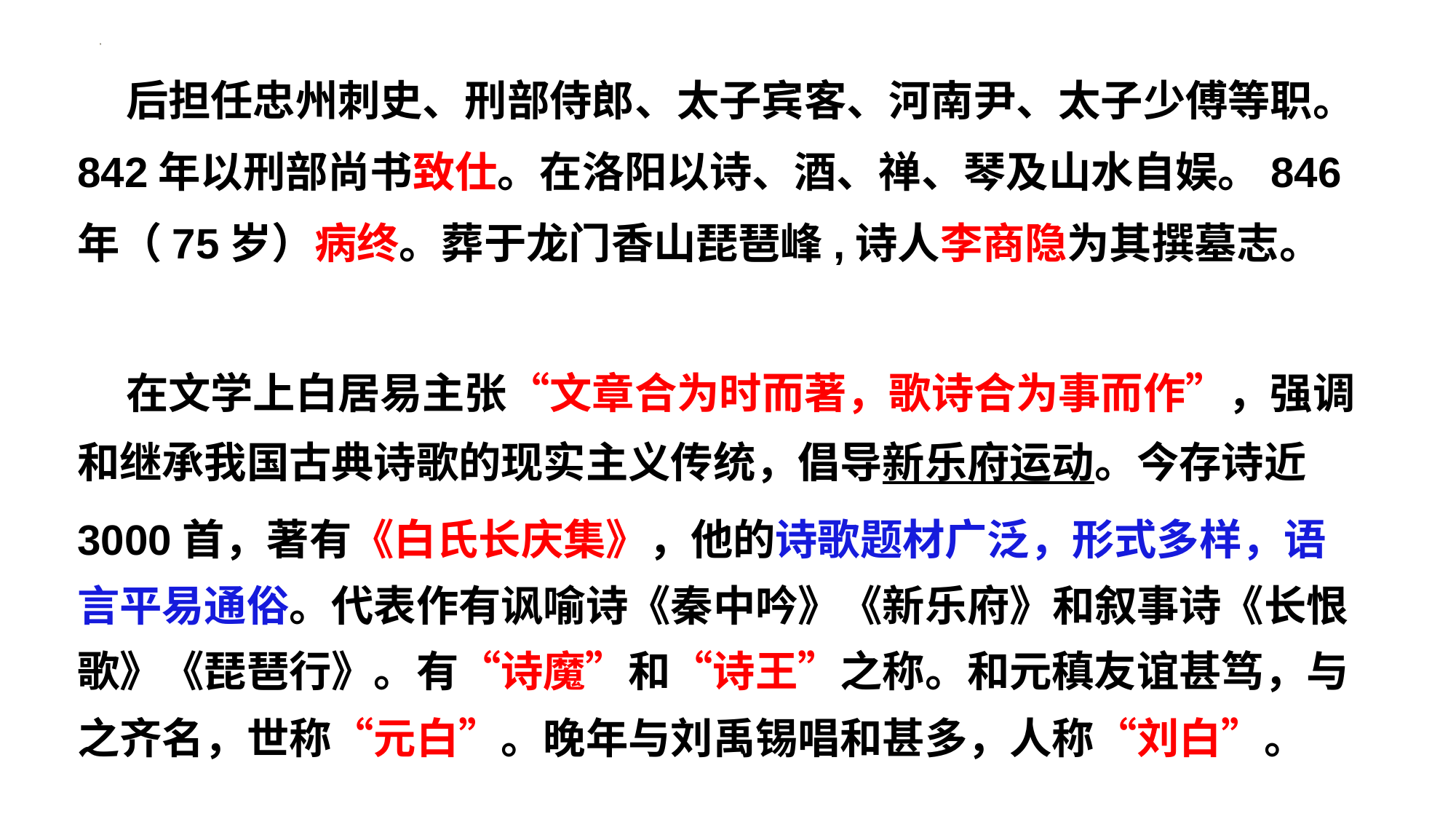

后担任忠州刺史、刑部侍郎、太子宾客、河南尹、太子少傅等职。842年以刑部尚书致仕。在洛阳以诗、酒、禅、琴及山水自娱。846年（75岁）病终。葬于龙门香山琵琶峰,诗人李商隐为其撰墓志。
    在文学上白居易主张“文章合为时而著，歌诗合为事而作”，强调和继承我国古典诗歌的现实主义传统，倡导新乐府运动。今存诗近3000首，著有《白氏长庆集》，他的诗歌题材广泛，形式多样，语言平易通俗。代表作有讽喻诗《秦中吟》《新乐府》和叙事诗《长恨歌》《琵琶行》。有“诗魔”和“诗王”之称。和元稹友谊甚笃，与之齐名，世称“元白”。晚年与刘禹锡唱和甚多，人称“刘白”。